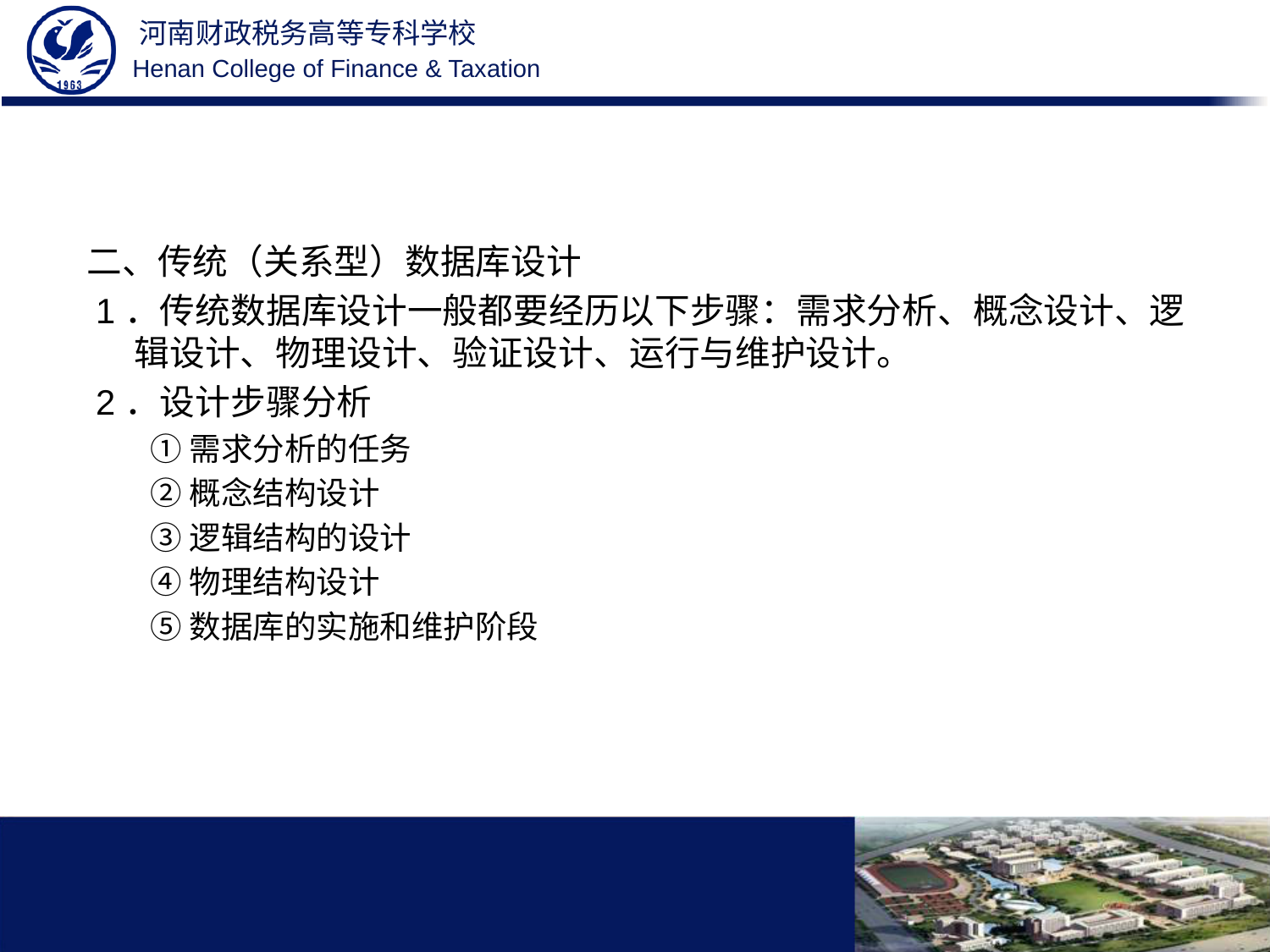

#
二、传统（关系型）数据库设计
 1．传统数据库设计一般都要经历以下步骤：需求分析、概念设计、逻辑设计、物理设计、验证设计、运行与维护设计。
 2．设计步骤分析
①需求分析的任务
②概念结构设计
③逻辑结构的设计
④物理结构设计
⑤数据库的实施和维护阶段